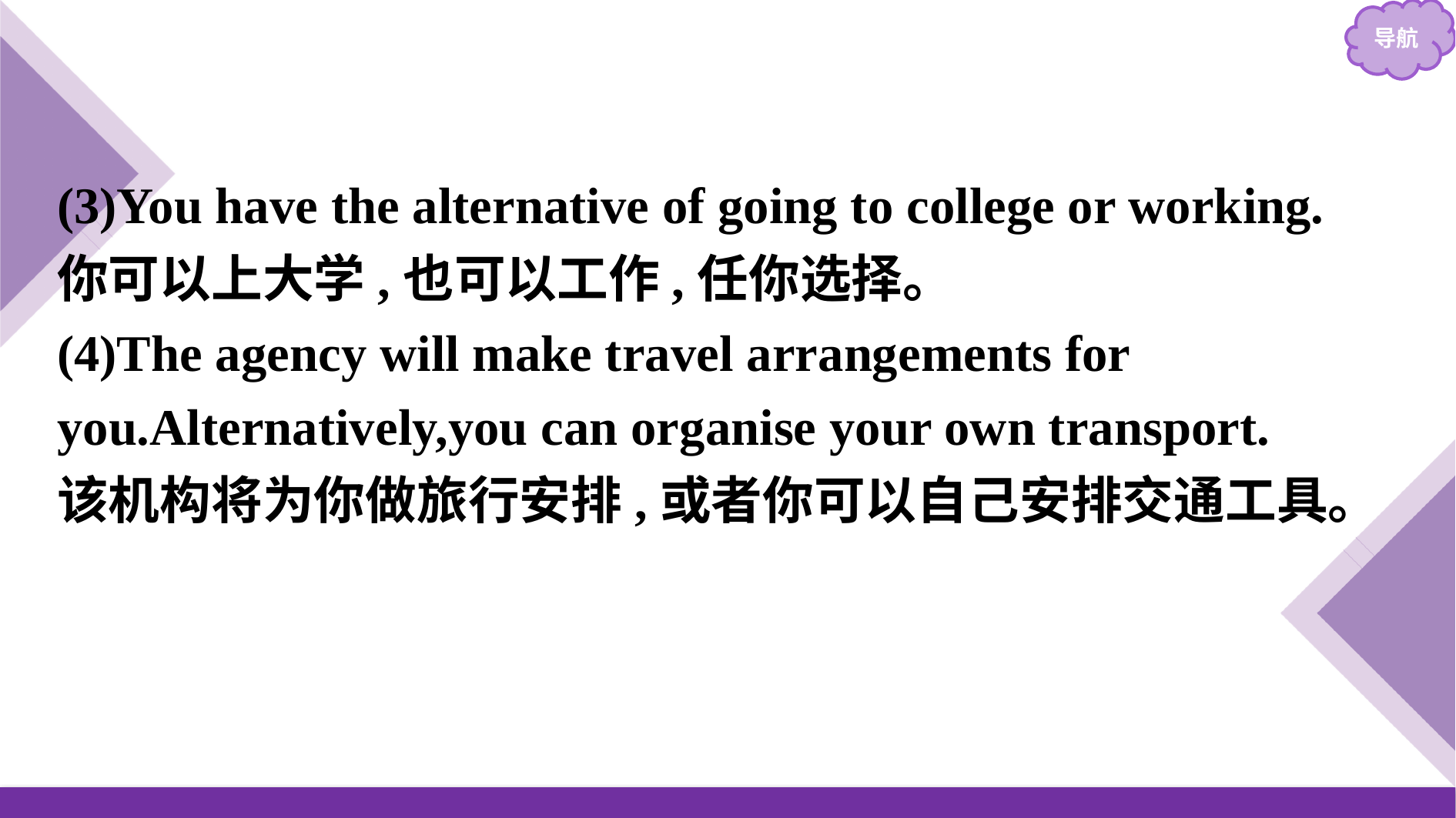

(3)You have the alternative of going to college or working.
你可以上大学,也可以工作,任你选择。
(4)The agency will make travel arrangements for you.Alternatively,you can organise your own transport.
该机构将为你做旅行安排,或者你可以自己安排交通工具。